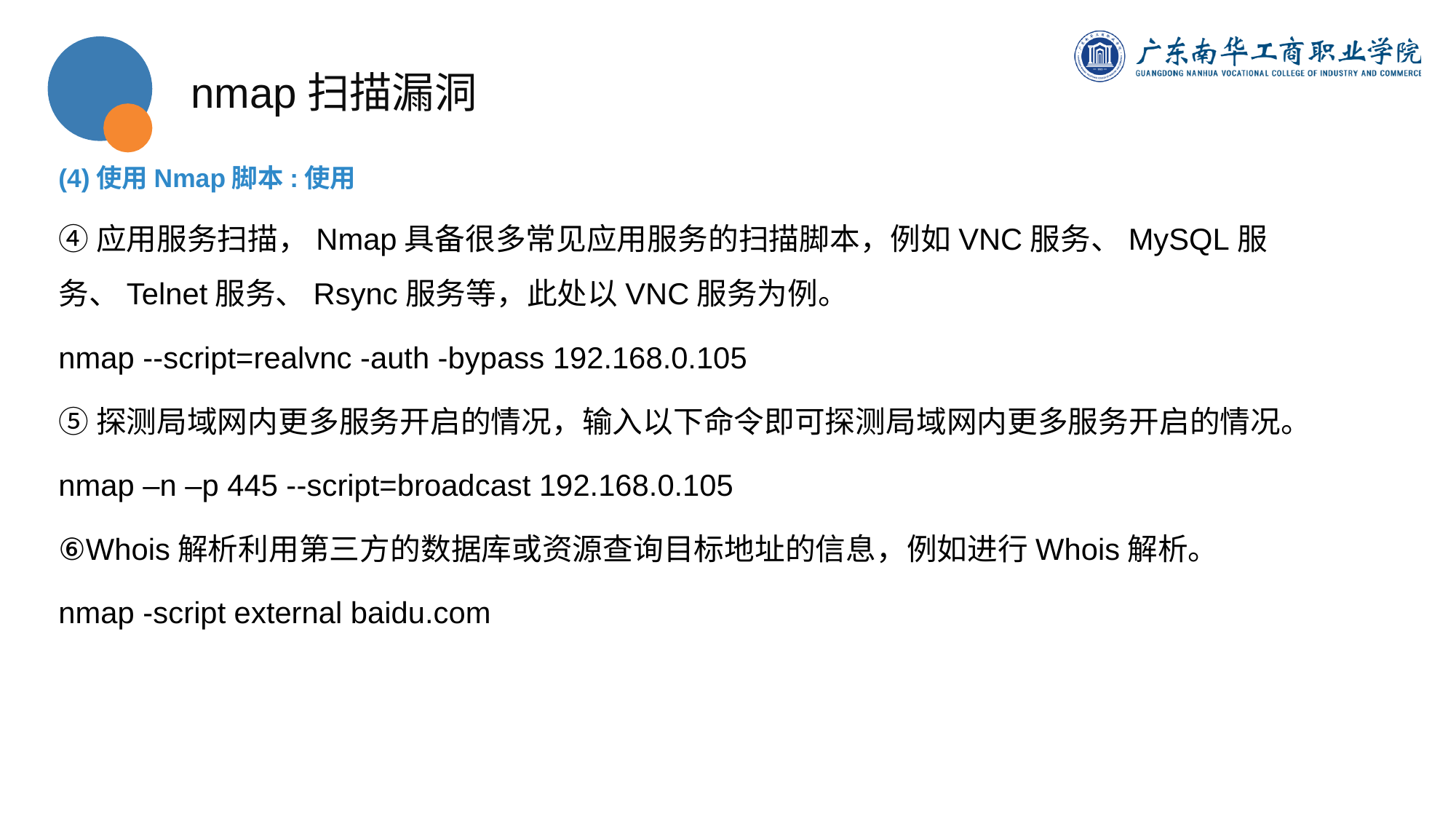

nmap扫描漏洞

(4)使用Nmap脚本:使用
④应用服务扫描，Nmap具备很多常见应用服务的扫描脚本，例如VNC服务、MySQL服务、Telnet服务、Rsync服务等，此处以VNC服务为例。
nmap --script=realvnc -auth -bypass 192.168.0.105
⑤探测局域网内更多服务开启的情况，输入以下命令即可探测局域网内更多服务开启的情况。
nmap –n –p 445 --script=broadcast 192.168.0.105
⑥Whois解析利用第三方的数据库或资源查询目标地址的信息，例如进行Whois解析。
nmap -script external baidu.com